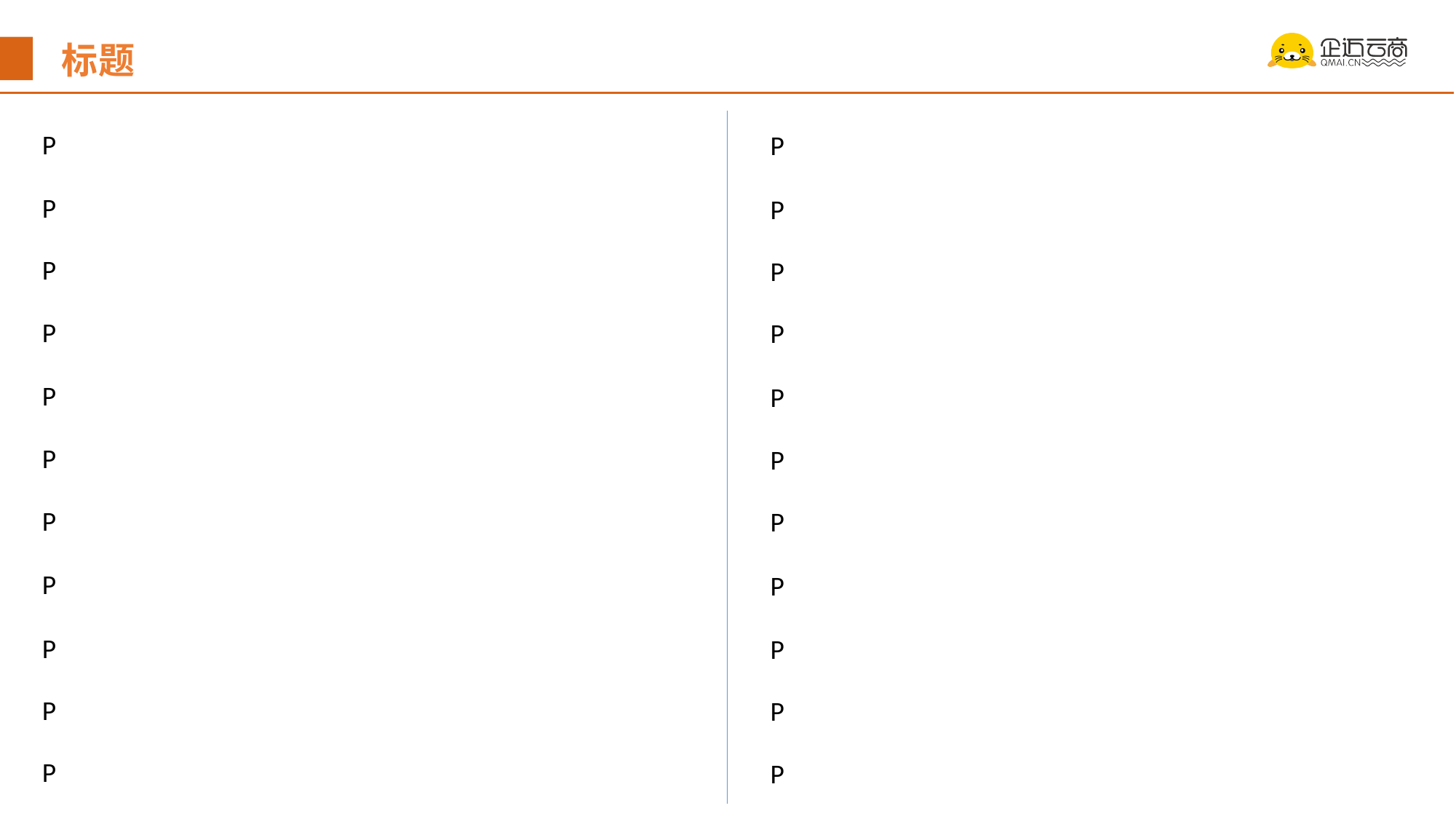

标题

P
P
P
P
P
P
P
P
P
P
P
P
P
P
P
P
P
P
P
P
P
P